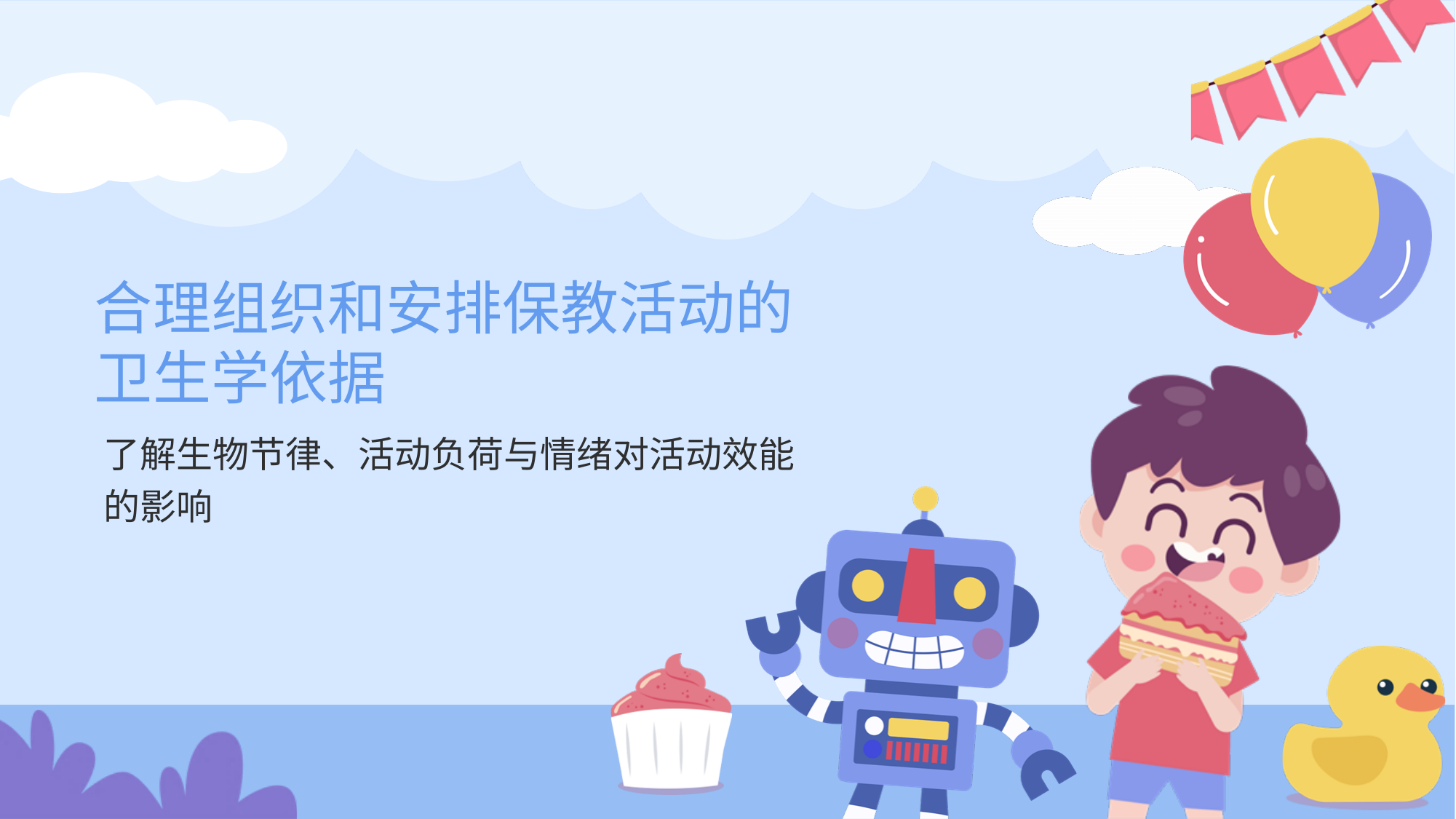

# 合理组织和安排保教活动的卫生学依据
了解生物节律、活动负荷与情绪对活动效能的影响